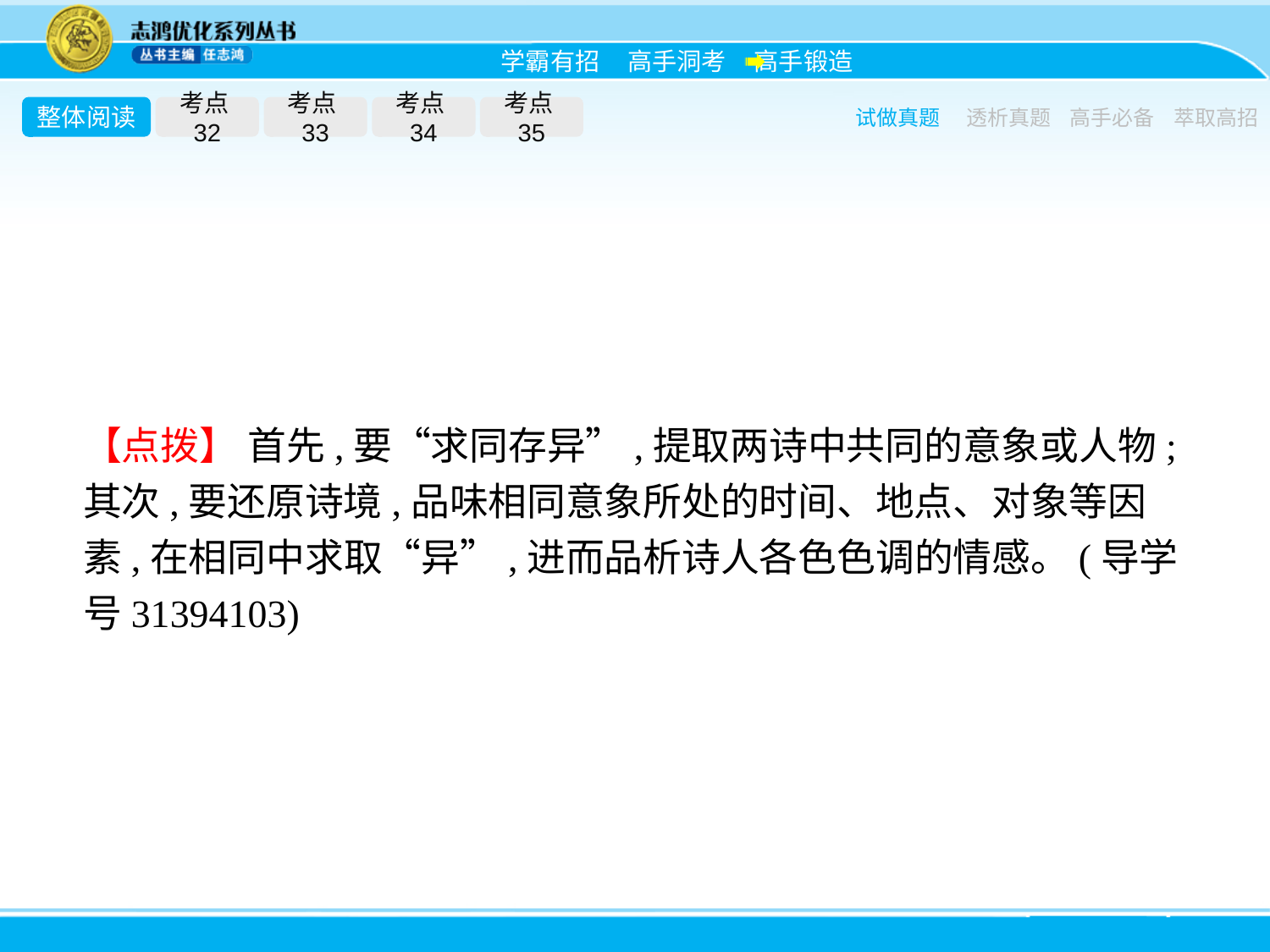

整体阅读
考点32
考点33
考点34
考点35
试做真题
透析真题
高手必备
萃取高招
【点拨】 首先,要“求同存异”,提取两诗中共同的意象或人物;其次,要还原诗境,品味相同意象所处的时间、地点、对象等因素,在相同中求取“异”,进而品析诗人各色色调的情感。(导学号31394103)